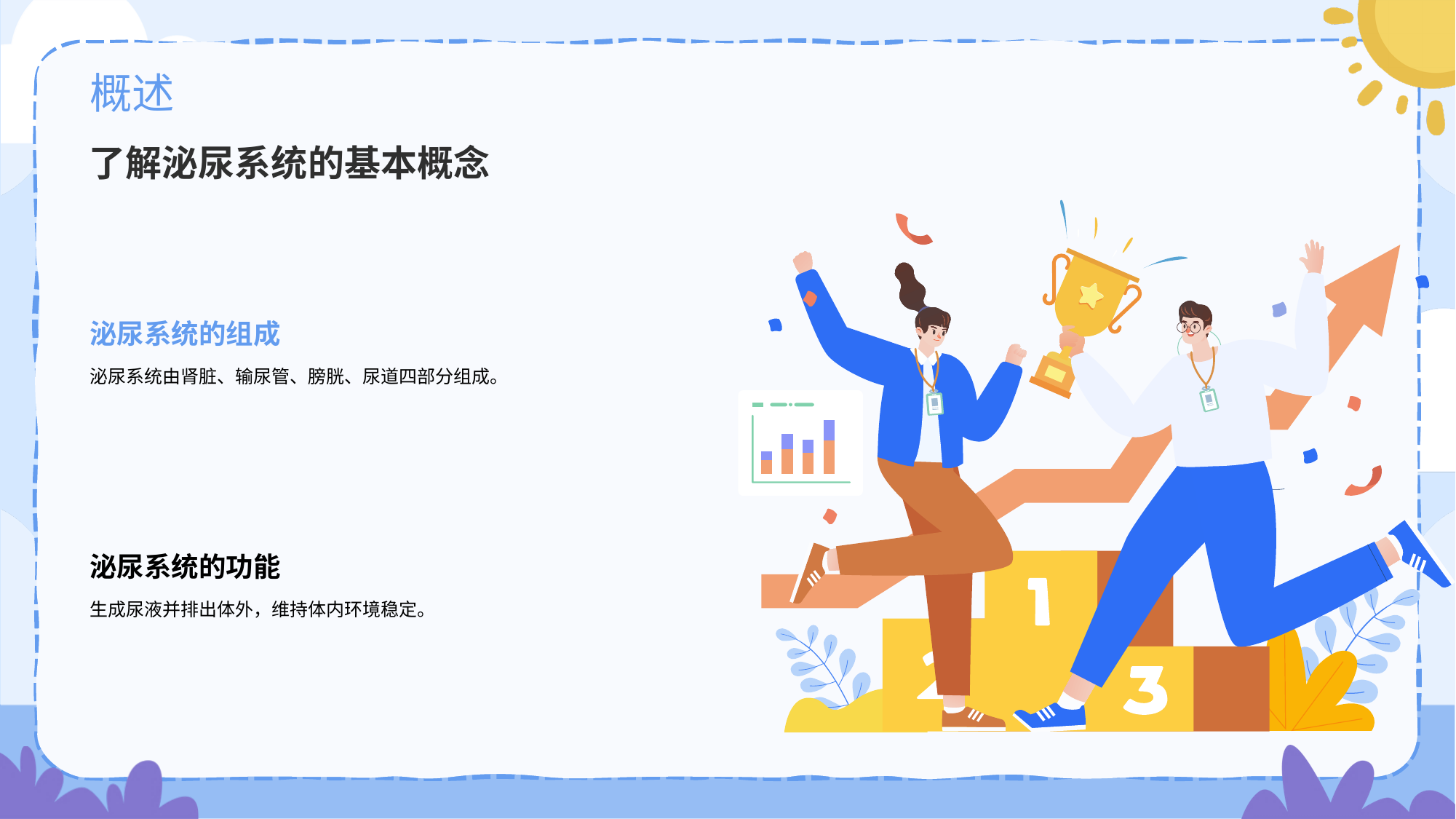

# 概述
了解泌尿系统的基本概念

泌尿系统的组成
泌尿系统由肾脏、输尿管、膀胱、尿道四部分组成。
泌尿系统的功能
生成尿液并排出体外，维持体内环境稳定。